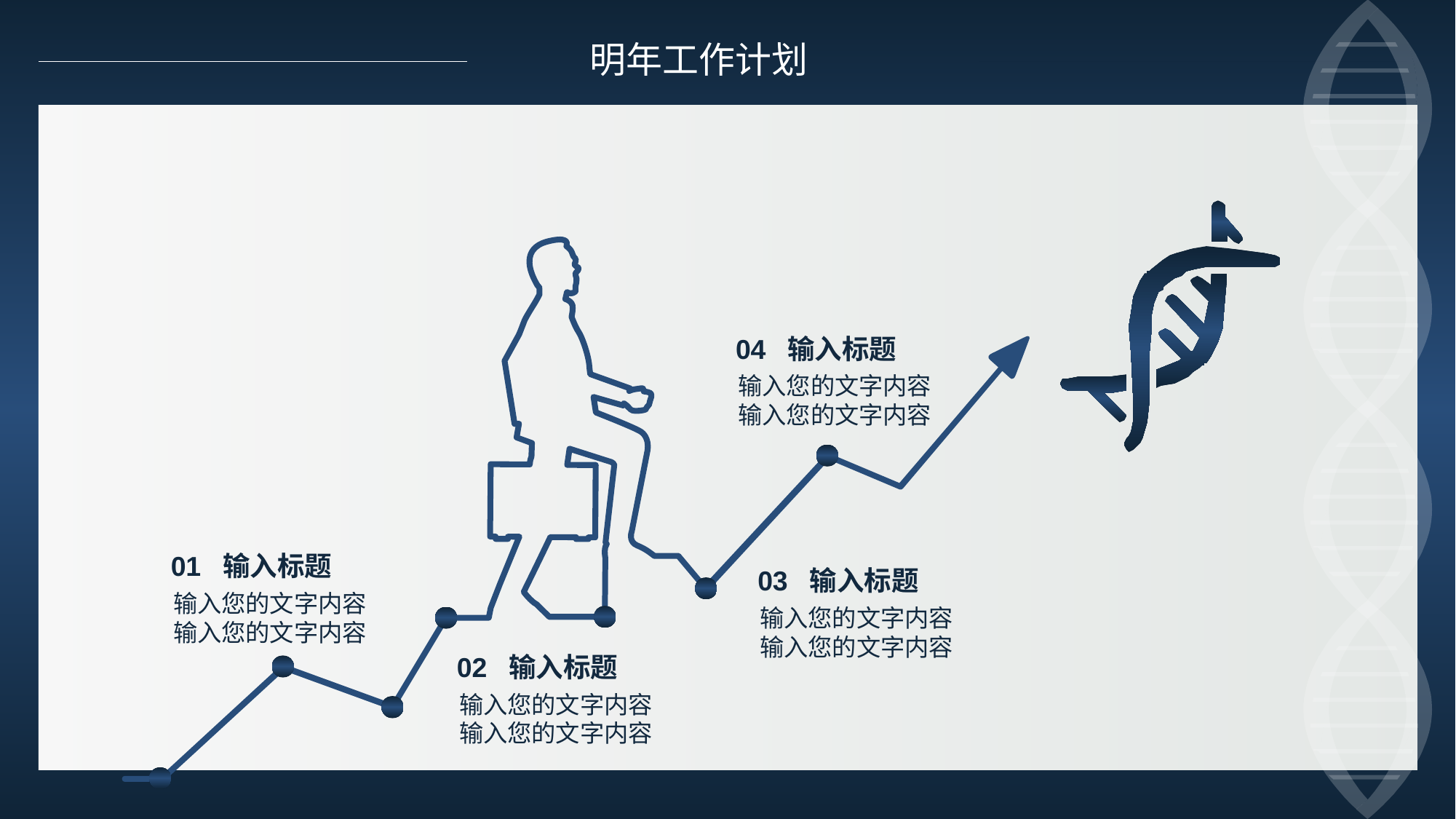

明年工作计划

04  输入标题
输入您的文字内容
输入您的文字内容

01  输入标题
03  输入标题

输入您的文字内容
输入您的文字内容
输入您的文字内容
输入您的文字内容

02  输入标题

输入您的文字内容
输入您的文字内容